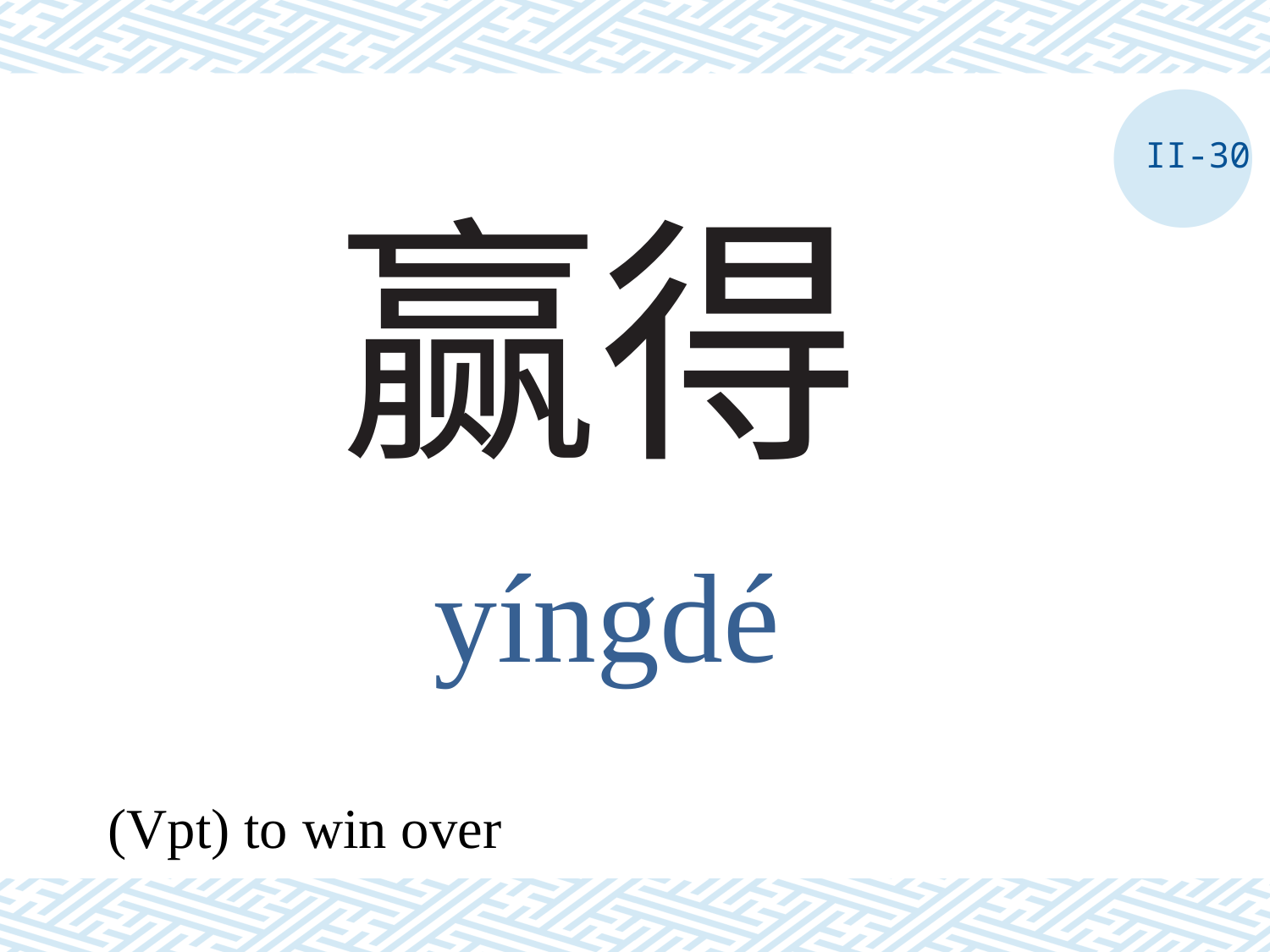

II-30

# 赢得
yíngdé
(Vpt) to win over